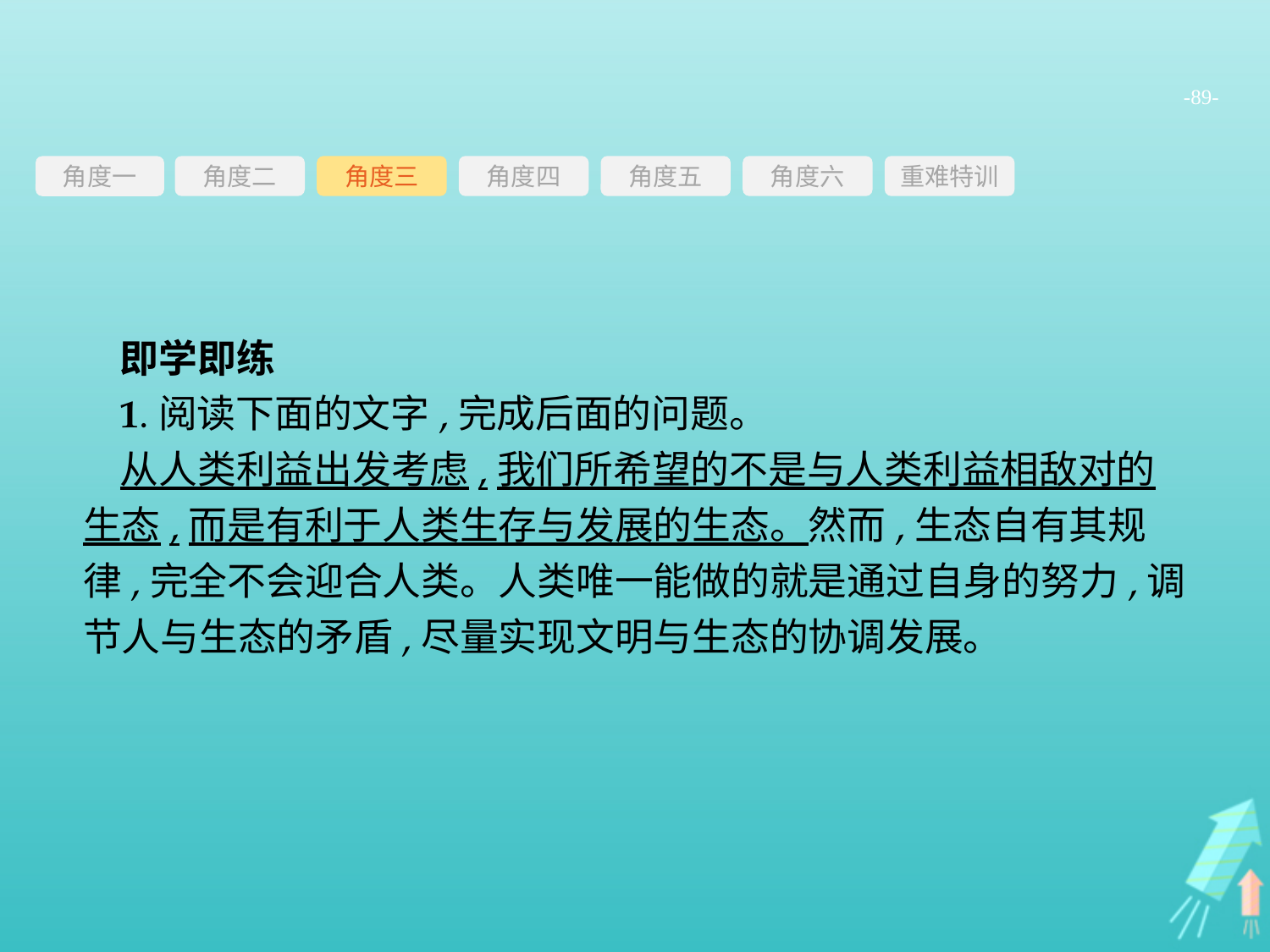

-89-
角度三
角度四
角度五
角度六
重难特训
角度二
角度一
即学即练
1.阅读下面的文字,完成后面的问题。
从人类利益出发考虑,我们所希望的不是与人类利益相敌对的生态,而是有利于人类生存与发展的生态。然而,生态自有其规律,完全不会迎合人类。人类唯一能做的就是通过自身的努力,调节人与生态的矛盾,尽量实现文明与生态的协调发展。